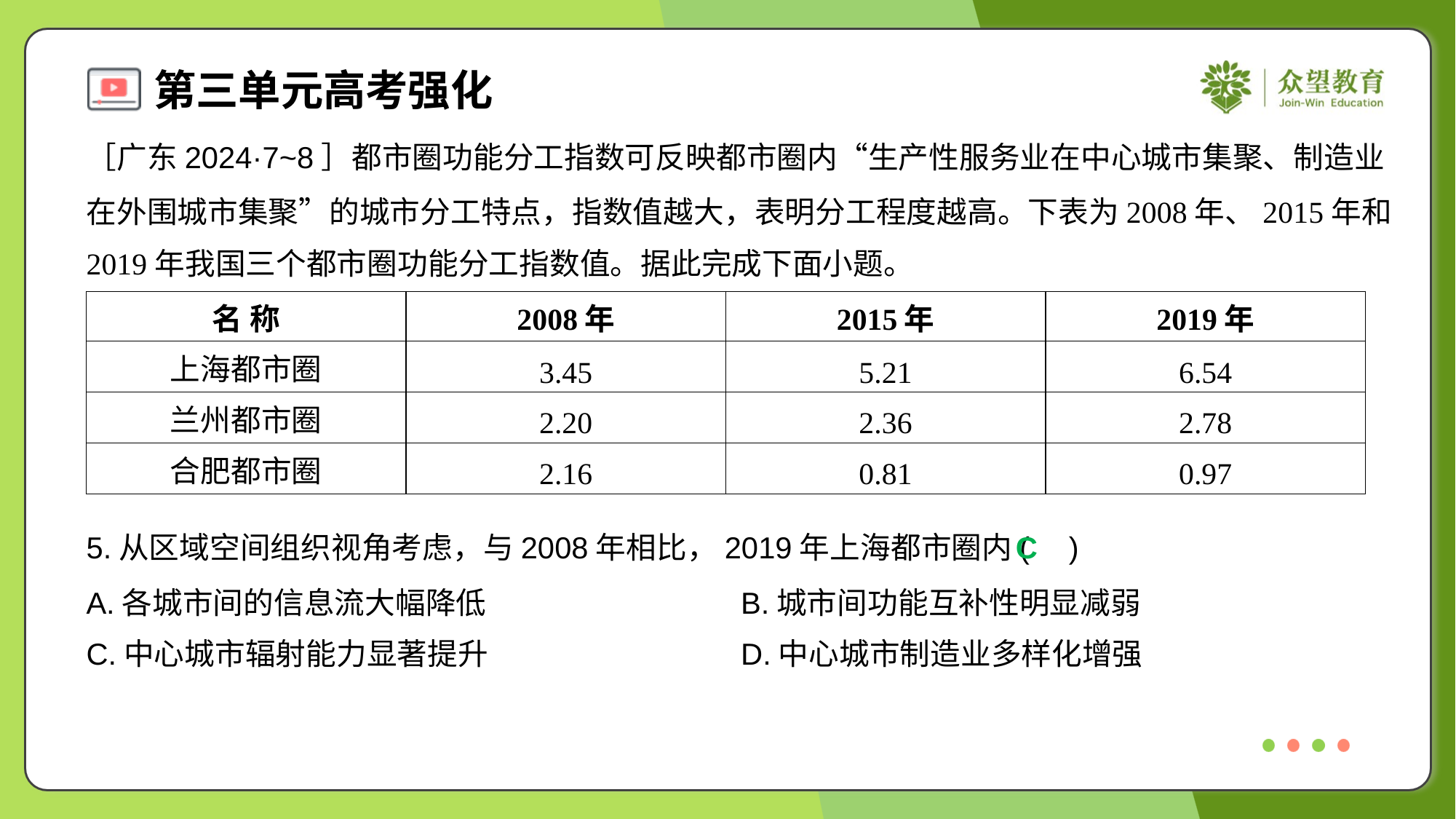

［广东2024·7~8］都市圈功能分工指数可反映都市圈内“生产性服务业在中心城市集聚、制造业
在外围城市集聚”的城市分工特点，指数值越大，表明分工程度越高。下表为2008年、2015年和
2019年我国三个都市圈功能分工指数值。据此完成下面小题。
| 名 称 | 2008年 | 2015年 | 2019年 |
| --- | --- | --- | --- |
| 上海都市圈 | 3.45 | 5.21 | 6.54 |
| 兰州都市圈 | 2.20 | 2.36 | 2.78 |
| 合肥都市圈 | 2.16 | 0.81 | 0.97 |
5.从区域空间组织视角考虑，与2008年相比，2019年上海都市圈内(     )
C
A.各城市间的信息流大幅降低	B.城市间功能互补性明显减弱
C.中心城市辐射能力显著提升	D.中心城市制造业多样化增强